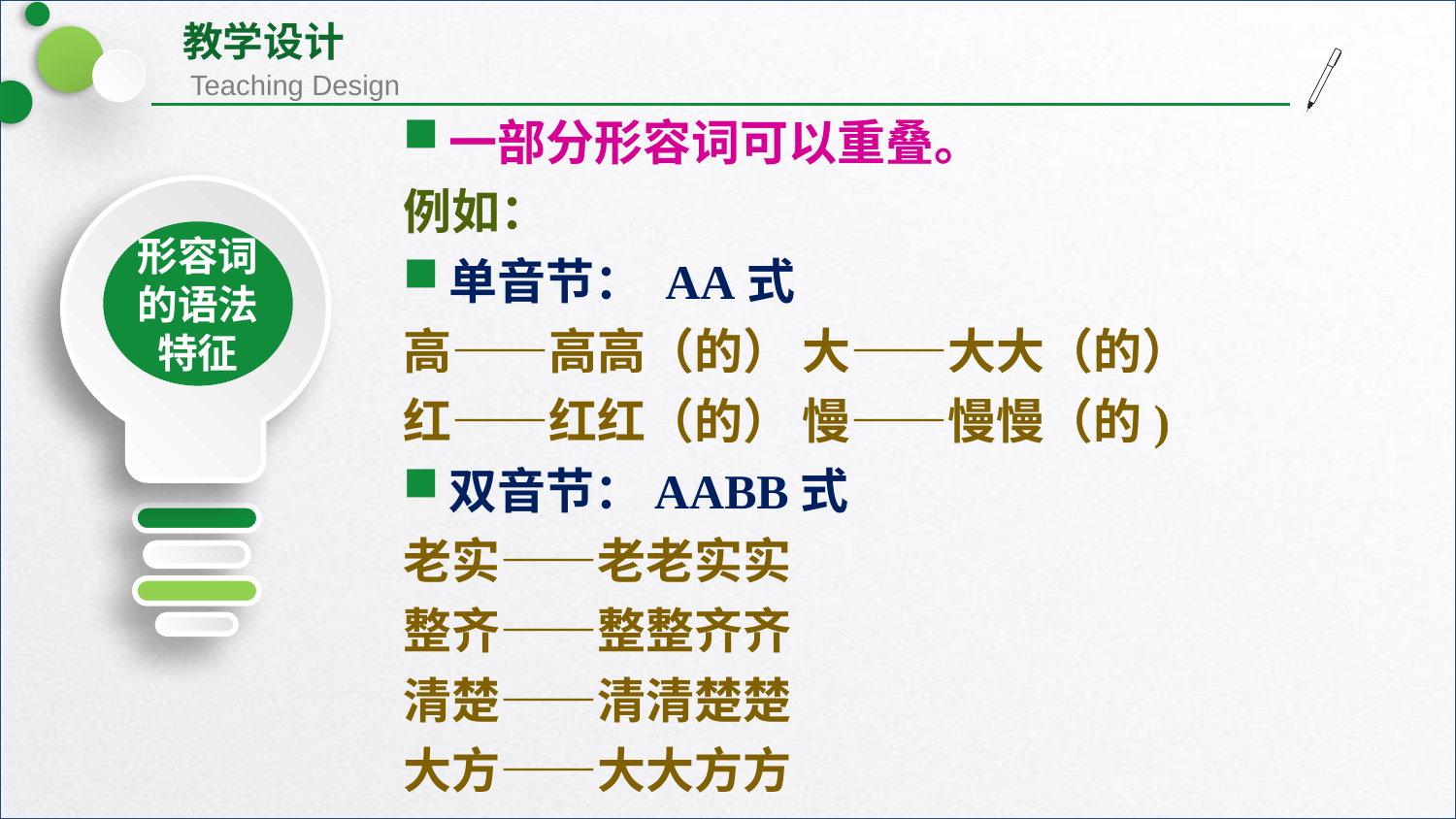

一部分形容词可以重叠。
例如：
单音节： AA式
高——高高（的） 大——大大（的）
红——红红（的） 慢——慢慢（的)
双音节：AABB式
老实——老老实实
整齐——整整齐齐
清楚——清清楚楚
大方——大大方方

形容词的语法
特征